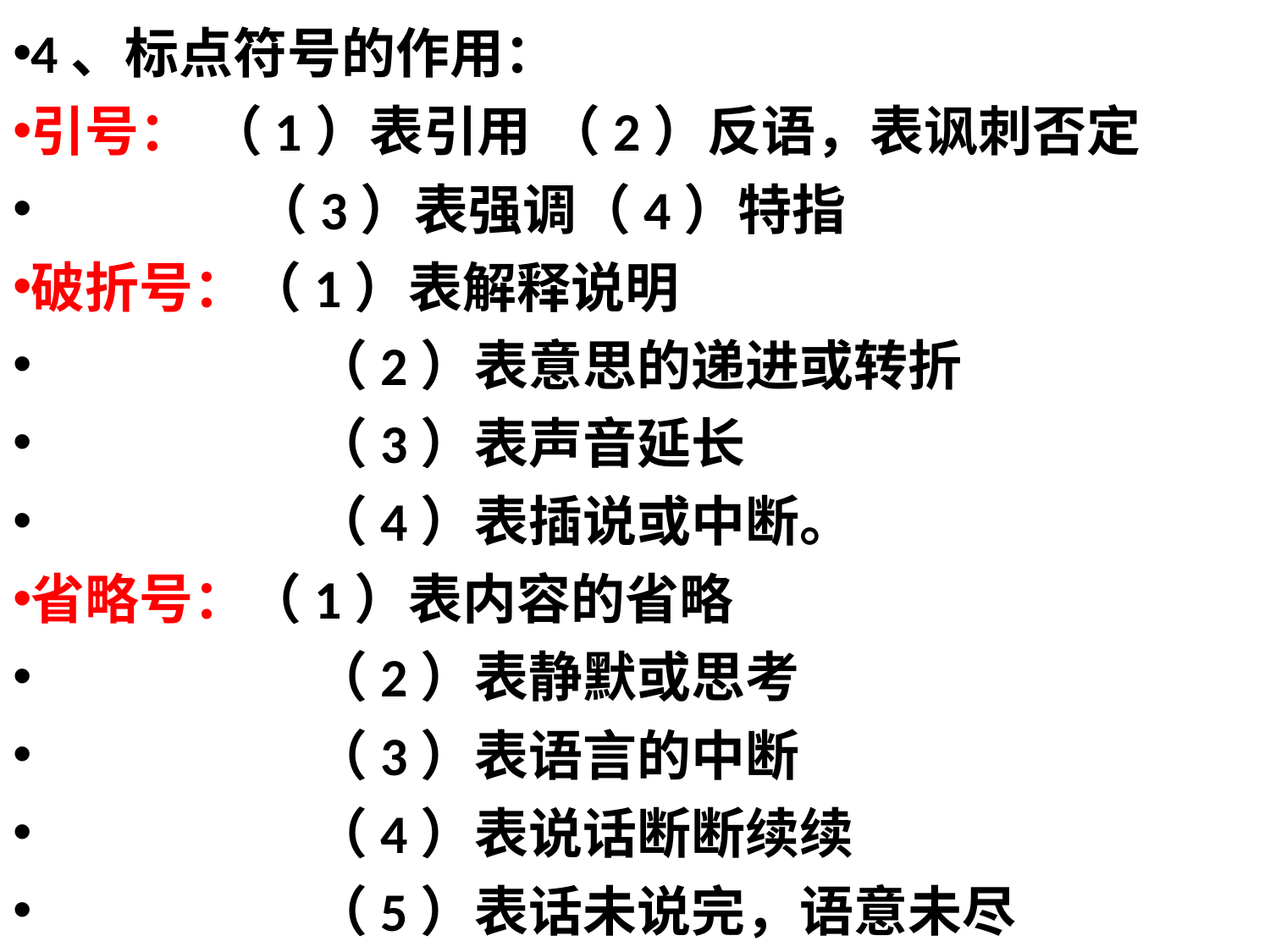

4、标点符号的作用：
引号： （1）表引用 （2）反语，表讽刺否定
              （3）表强调（4）特指
破折号：（1）表解释说明
                  （2）表意思的递进或转折
                  （3）表声音延长
                  （4）表插说或中断。
省略号：（1）表内容的省略
                  （2）表静默或思考
                  （3）表语言的中断
                  （4）表说话断断续续
                  （5）表话未说完，语意未尽

#